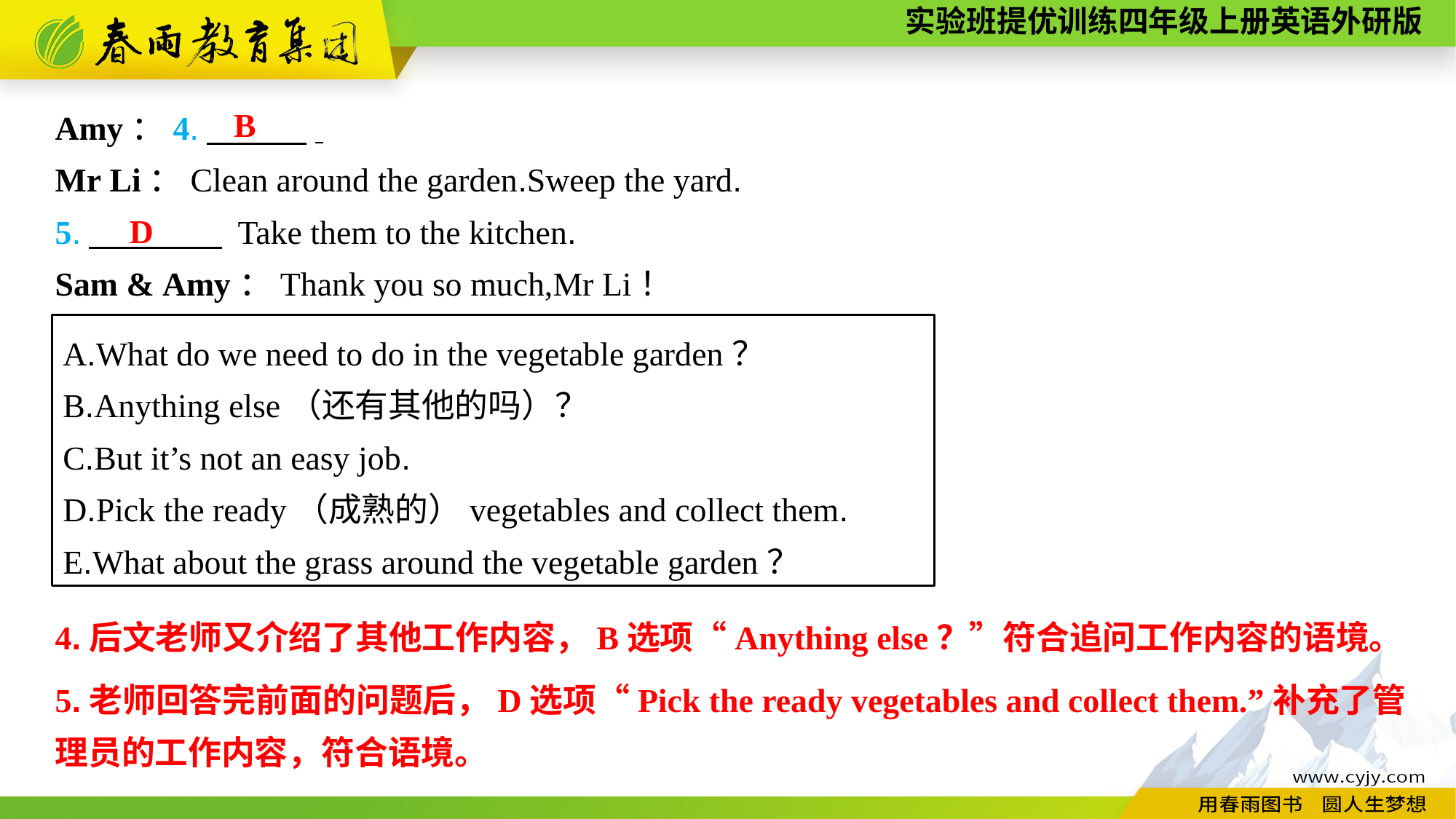

B
Amy：4.　　　.
Mr Li：Clean around the garden.Sweep the yard.
5.　　　　 Take them to the kitchen.
Sam & Amy：Thank you so much,Mr Li！
D
A.What do we need to do in the vegetable garden？
B.Anything else（还有其他的吗）？
C.But it’s not an easy job.
D.Pick the ready（成熟的）vegetables and collect them.
E.What about the grass around the vegetable garden？
4.后文老师又介绍了其他工作内容，B选项“Anything else？”符合追问工作内容的语境。
5.老师回答完前面的问题后，D选项“Pick the ready vegetables and collect them.”补充了管理员的工作内容，符合语境。